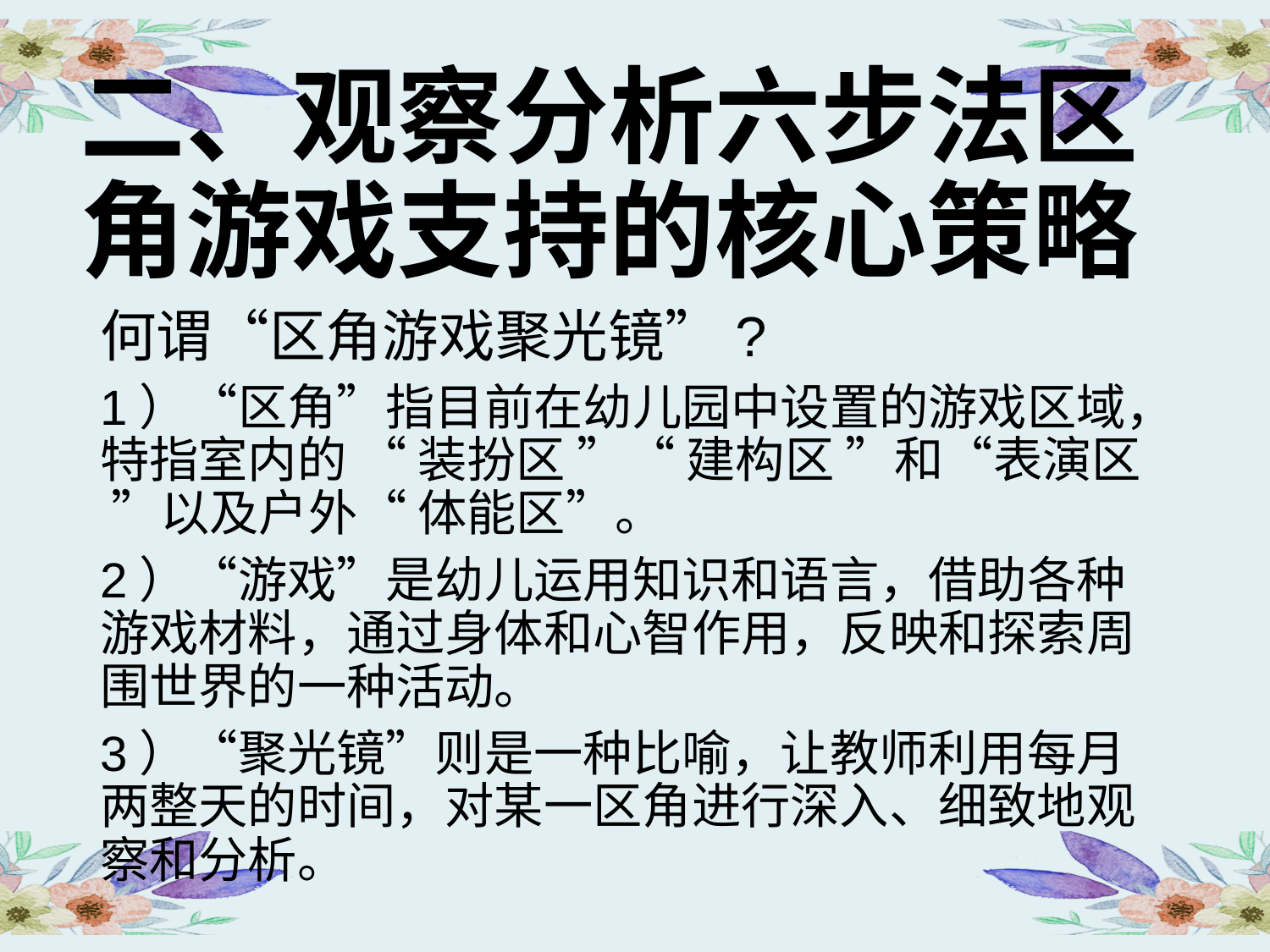

# 二、观察分析六步法区角游戏支持的核心策略
何谓“区角游戏聚光镜”?
1）“区角”指目前在幼儿园中设置的游戏区域，特指室内的 “ 装扮区 ”“ 建构区 ”和“表演区 ”以及户外“ 体能区”。
2）“游戏”是幼儿运用知识和语言，借助各种游戏材料，通过身体和心智作用，反映和探索周围世界的一种活动。
3）“聚光镜”则是一种比喻，让教师利用每月两整天的时间，对某一区角进行深入、细致地观察和分析。